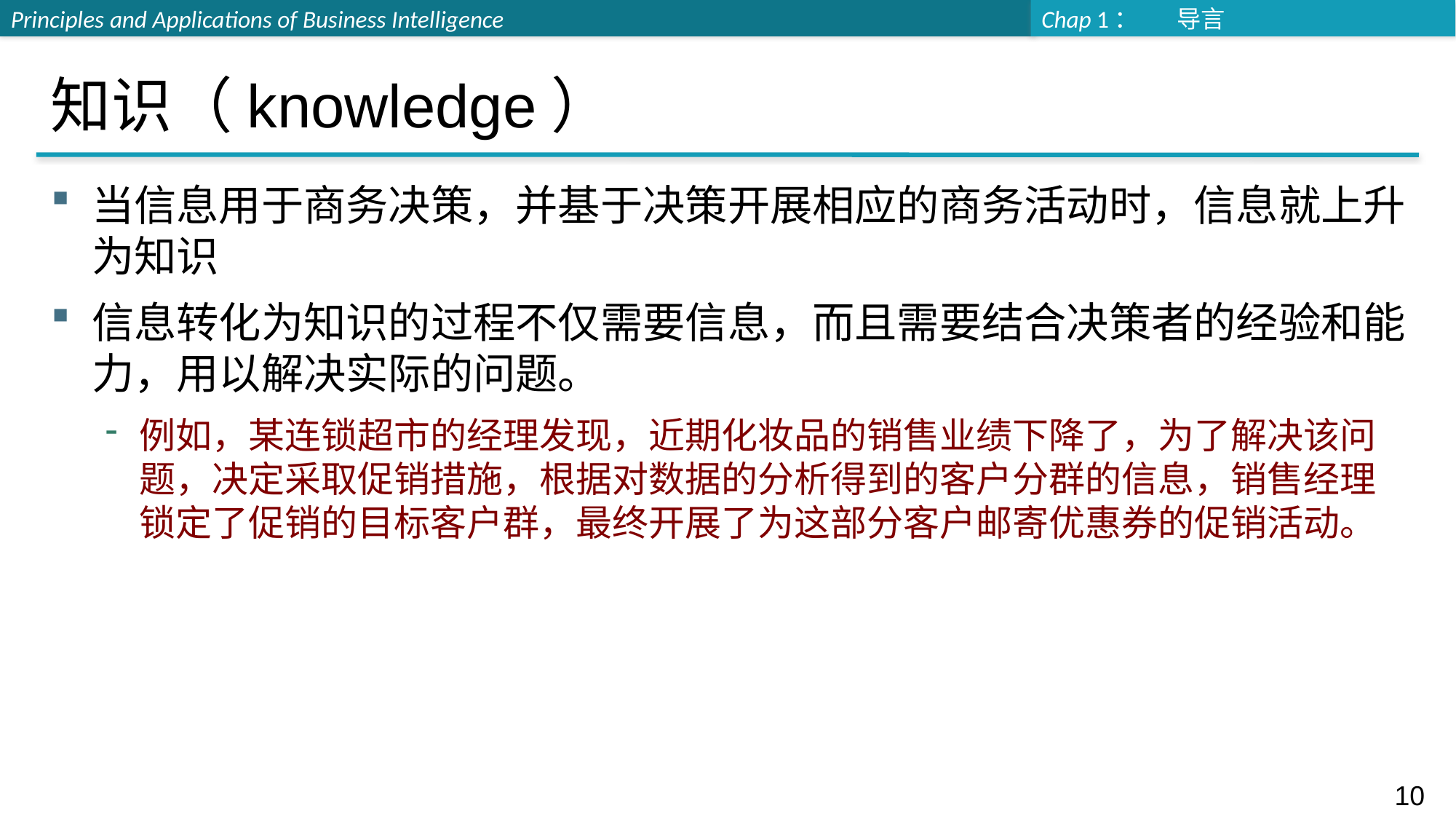

# 知识（knowledge）
当信息用于商务决策，并基于决策开展相应的商务活动时，信息就上升为知识
信息转化为知识的过程不仅需要信息，而且需要结合决策者的经验和能力，用以解决实际的问题。
例如，某连锁超市的经理发现，近期化妆品的销售业绩下降了，为了解决该问题，决定采取促销措施，根据对数据的分析得到的客户分群的信息，销售经理锁定了促销的目标客户群，最终开展了为这部分客户邮寄优惠券的促销活动。